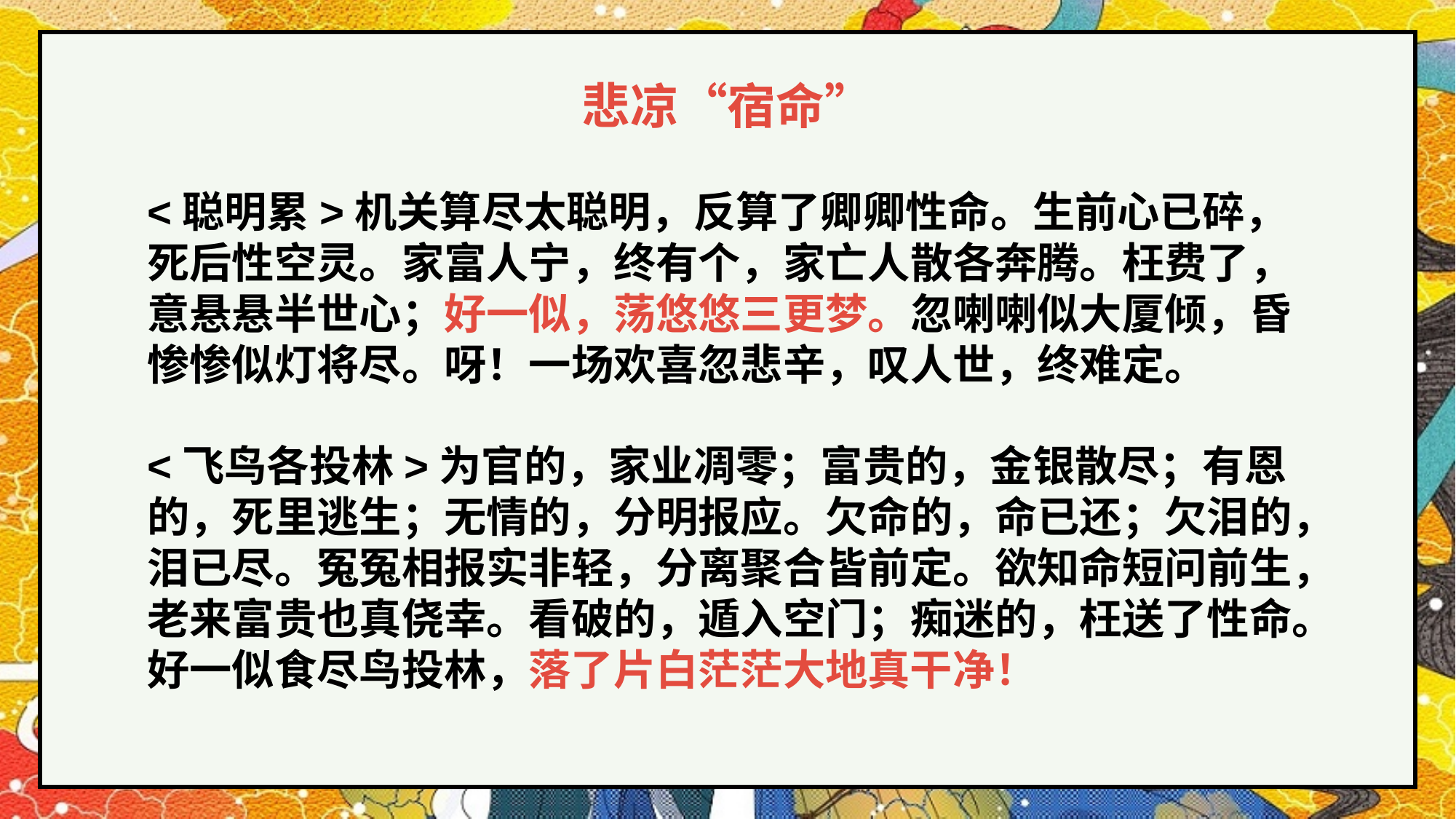

悲凉“宿命”

<聪明累>机关算尽太聪明，反算了卿卿性命。生前心已碎，死后性空灵。家富人宁，终有个，家亡人散各奔腾。枉费了，意悬悬半世心；好一似，荡悠悠三更梦。忽喇喇似大厦倾，昏惨惨似灯将尽。呀！一场欢喜忽悲辛，叹人世，终难定。

<飞鸟各投林>为官的，家业凋零；富贵的，金银散尽；有恩的，死里逃生；无情的，分明报应。欠命的，命已还；欠泪的，泪已尽。冤冤相报实非轻，分离聚合皆前定。欲知命短问前生，老来富贵也真侥幸。看破的，遁入空门；痴迷的，枉送了性命。好一似食尽鸟投林，落了片白茫茫大地真干净！